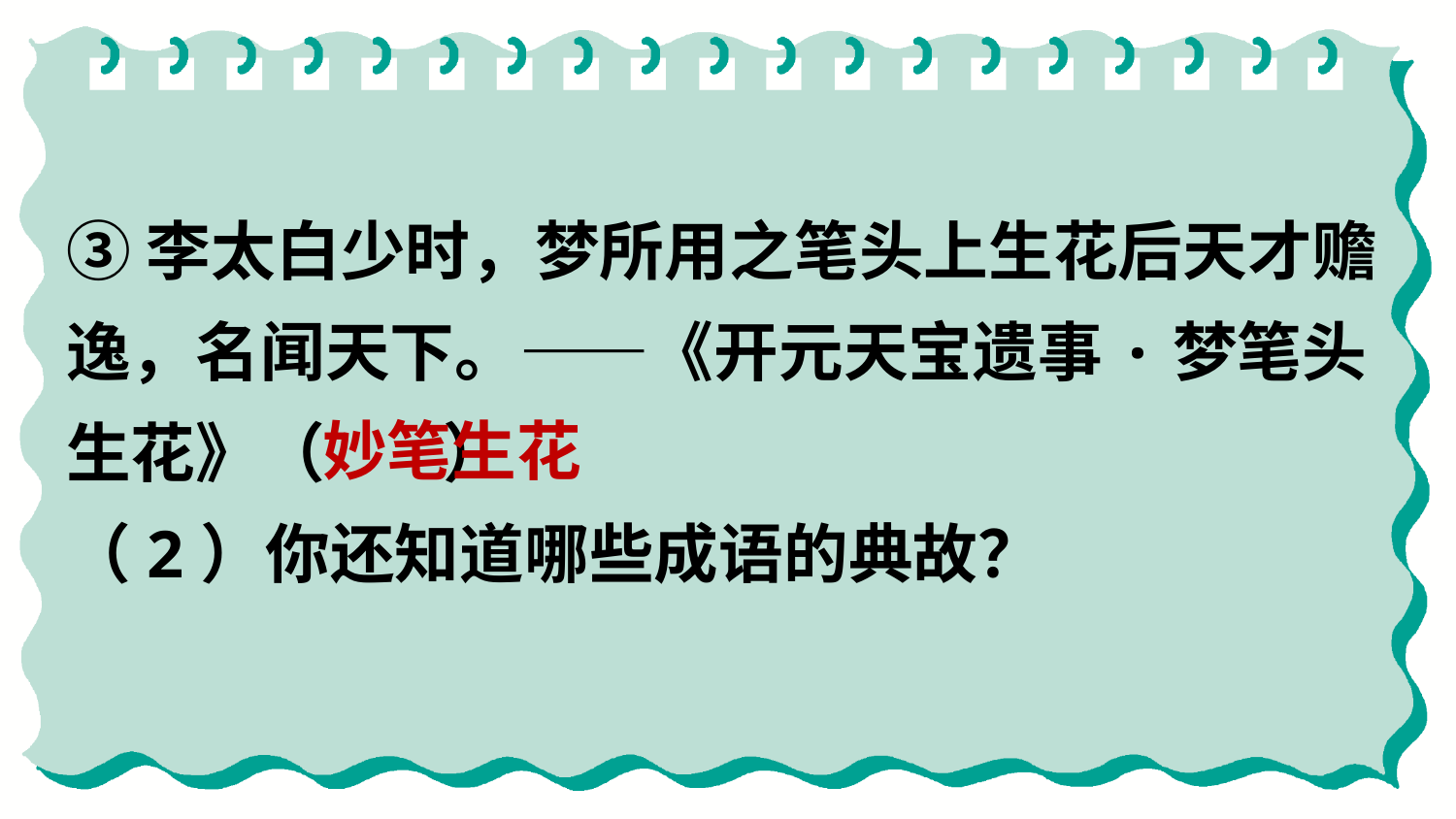

③李太白少时，梦所用之笔头上生花后天才赡逸，名闻天下。——《开元天宝遗事·梦笔头生花》（        ）
（2）你还知道哪些成语的典故？
妙笔生花